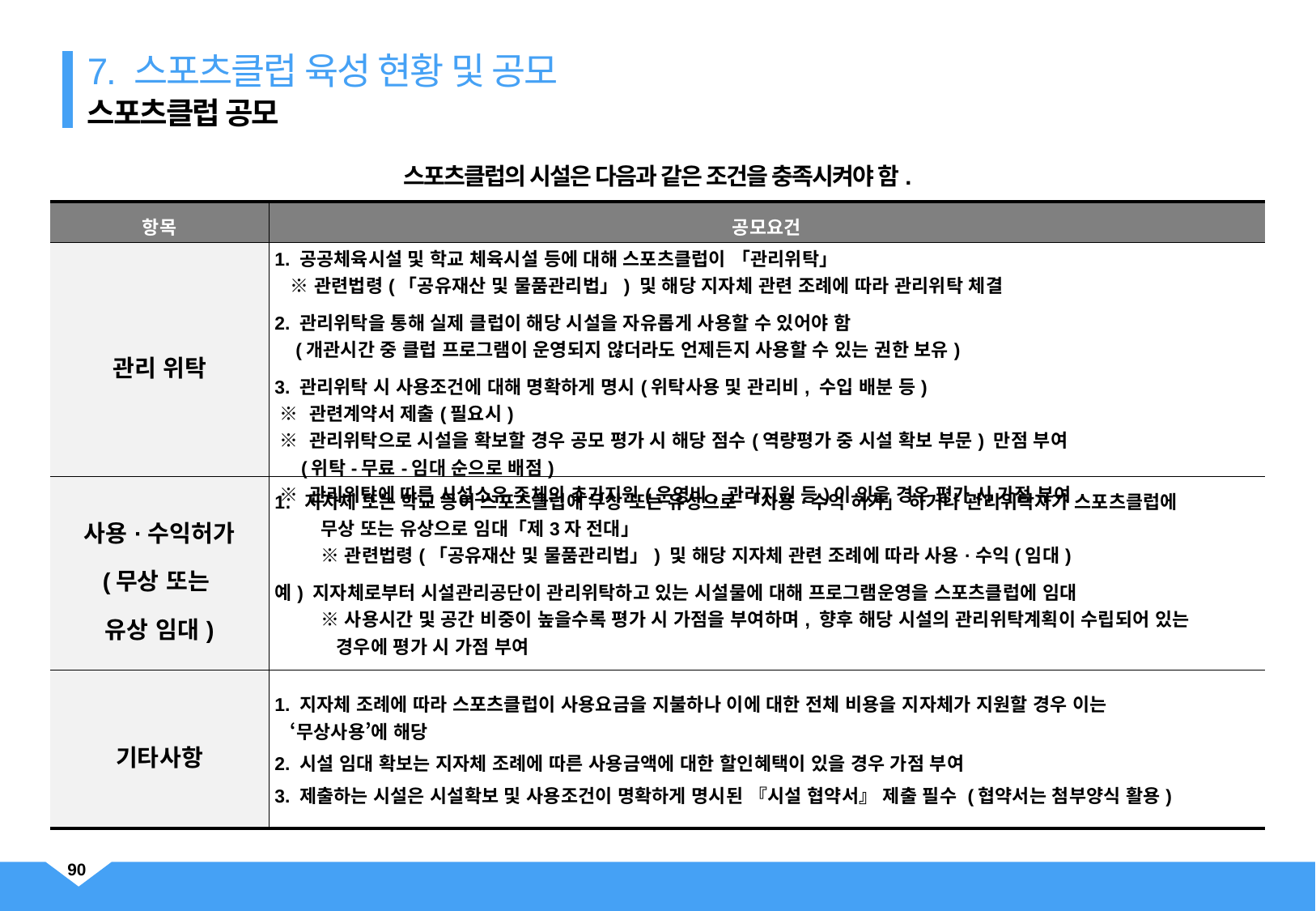

스포츠클럽 공모
7. 스포츠클럽 육성 현황 및 공모
스포츠클럽의 시설은 다음과 같은 조건을 충족시켜야 함.
| 항목 | 공모요건 |
| --- | --- |
| 관리 위탁 | 1. 공공체육시설 및 학교 체육시설 등에 대해 스포츠클럽이 「관리위탁」 ※ 관련법령(「공유재산 및 물품관리법」) 및 해당 지자체 관련 조례에 따라 관리위탁 체결 2. 관리위탁을 통해 실제 클럽이 해당 시설을 자유롭게 사용할 수 있어야 함 (개관시간 중 클럽 프로그램이 운영되지 않더라도 언제든지 사용할 수 있는 권한 보유) 3. 관리위탁 시 사용조건에 대해 명확하게 명시(위탁사용 및 관리비, 수입 배분 등) ※ 관련계약서 제출(필요시) ※ 관리위탁으로 시설을 확보할 경우 공모 평가 시 해당 점수(역량평가 중 시설 확보 부문) 만점 부여 (위탁-무료-임대 순으로 배점) ※ 관리위탁에 따른 시설소유 주체의 추가지원(운영비, 관리지원 등)이 있을 경우 평가 시 가점 부여 |
| 사용·수익허가 (무상 또는 유상 임대) | 지자체 또는 학교 등이 스포츠클럽에 무상 또는 유상으로 「사용·수익 허가」 하거나 관리위탁자가 스포츠클럽에 무상 또는 유상으로 임대「제3자 전대」 ※ 관련법령(「공유재산 및 물품관리법」) 및 해당 지자체 관련 조례에 따라 사용·수익(임대) 예) 지자체로부터 시설관리공단이 관리위탁하고 있는 시설물에 대해 프로그램운영을 스포츠클럽에 임대 ※ 사용시간 및 공간 비중이 높을수록 평가 시 가점을 부여하며, 향후 해당 시설의 관리위탁계획이 수립되어 있는 경우에 평가 시 가점 부여 |
| 기타사항 | 1. 지자체 조례에 따라 스포츠클럽이 사용요금을 지불하나 이에 대한 전체 비용을 지자체가 지원할 경우 이는 ‘무상사용’에 해당 2. 시설 임대 확보는 지자체 조례에 따른 사용금액에 대한 할인혜택이 있을 경우 가점 부여 3. 제출하는 시설은 시설확보 및 사용조건이 명확하게 명시된 『시설 협약서』 제출 필수 (협약서는 첨부양식 활용) |